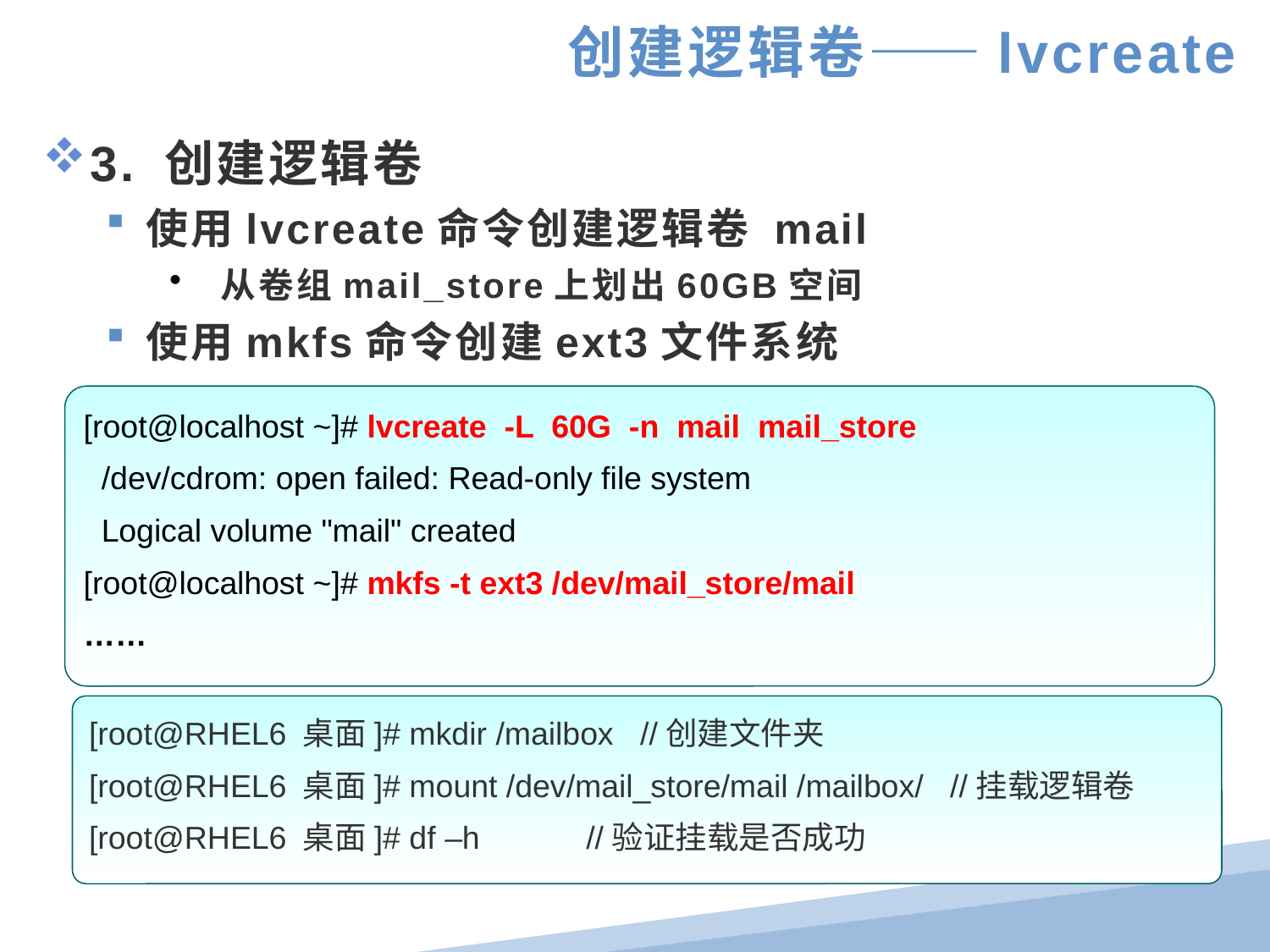

创建逻辑卷——lvcreate
3. 创建逻辑卷
使用lvcreate命令创建逻辑卷 mail
 从卷组mail_store上划出60GB空间
使用mkfs命令创建ext3文件系统
[root@localhost ~]# lvcreate  -L  60G  -n  mail  mail_store
  /dev/cdrom: open failed: Read-only file system
  Logical volume "mail" created
[root@localhost ~]# mkfs -t ext3 /dev/mail_store/mail
……
[root@RHEL6 桌面]# mkdir /mailbox   //创建文件夹
[root@RHEL6 桌面]# mount /dev/mail_store/mail /mailbox/   //挂载逻辑卷
[root@RHEL6 桌面]# df –h            //验证挂载是否成功